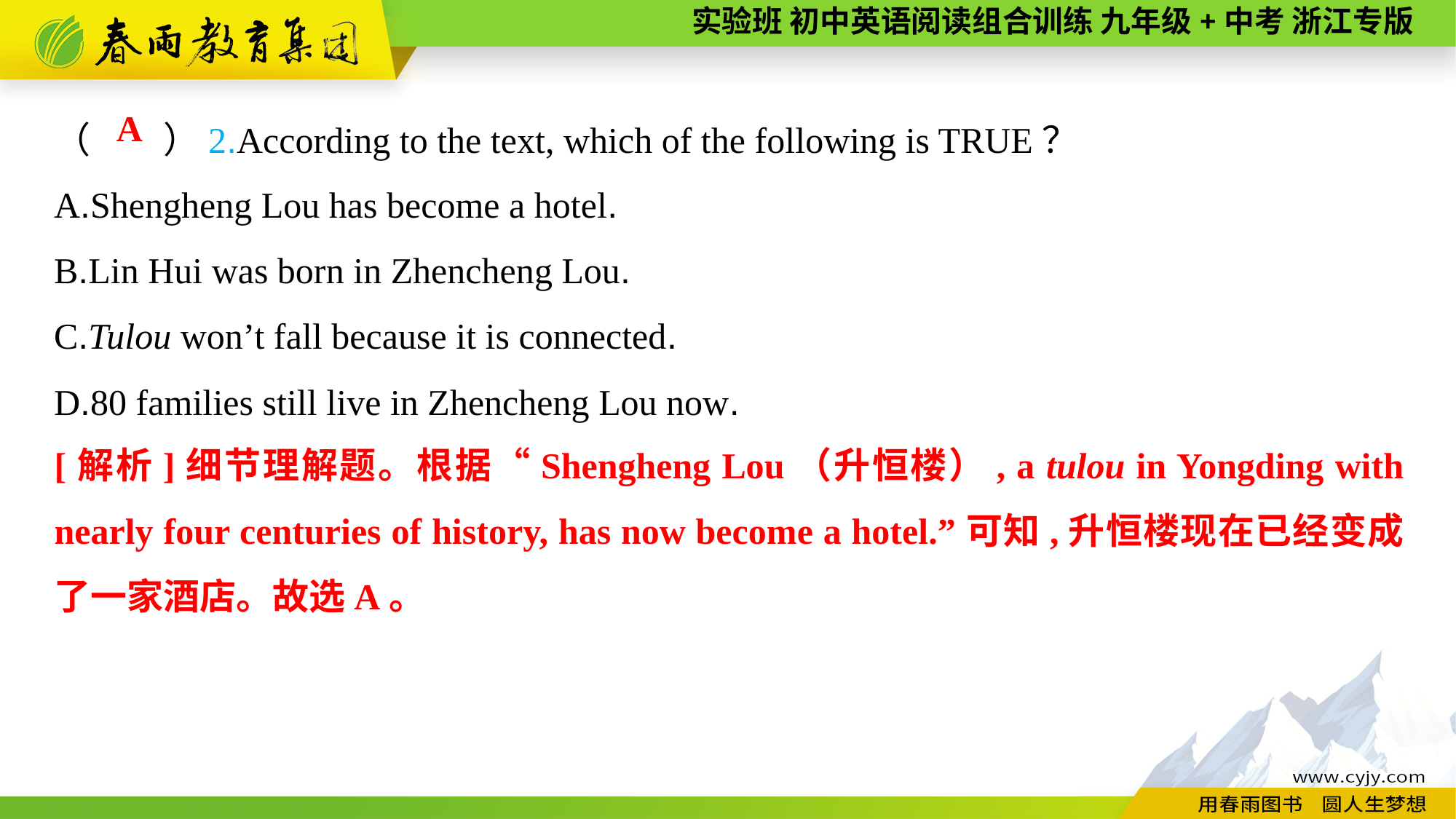

（　　）2.According to the text, which of the following is TRUE？
A.Shengheng Lou has become a hotel.
B.Lin Hui was born in Zhencheng Lou.
C.Tulou won’t fall because it is connected.
D.80 families still live in Zhencheng Lou now.
A
[解析]细节理解题。根据“Shengheng Lou（升恒楼）, a tulou in Yongding with nearly four centuries of history, has now become a hotel.”可知,升恒楼现在已经变成了一家酒店。故选A。